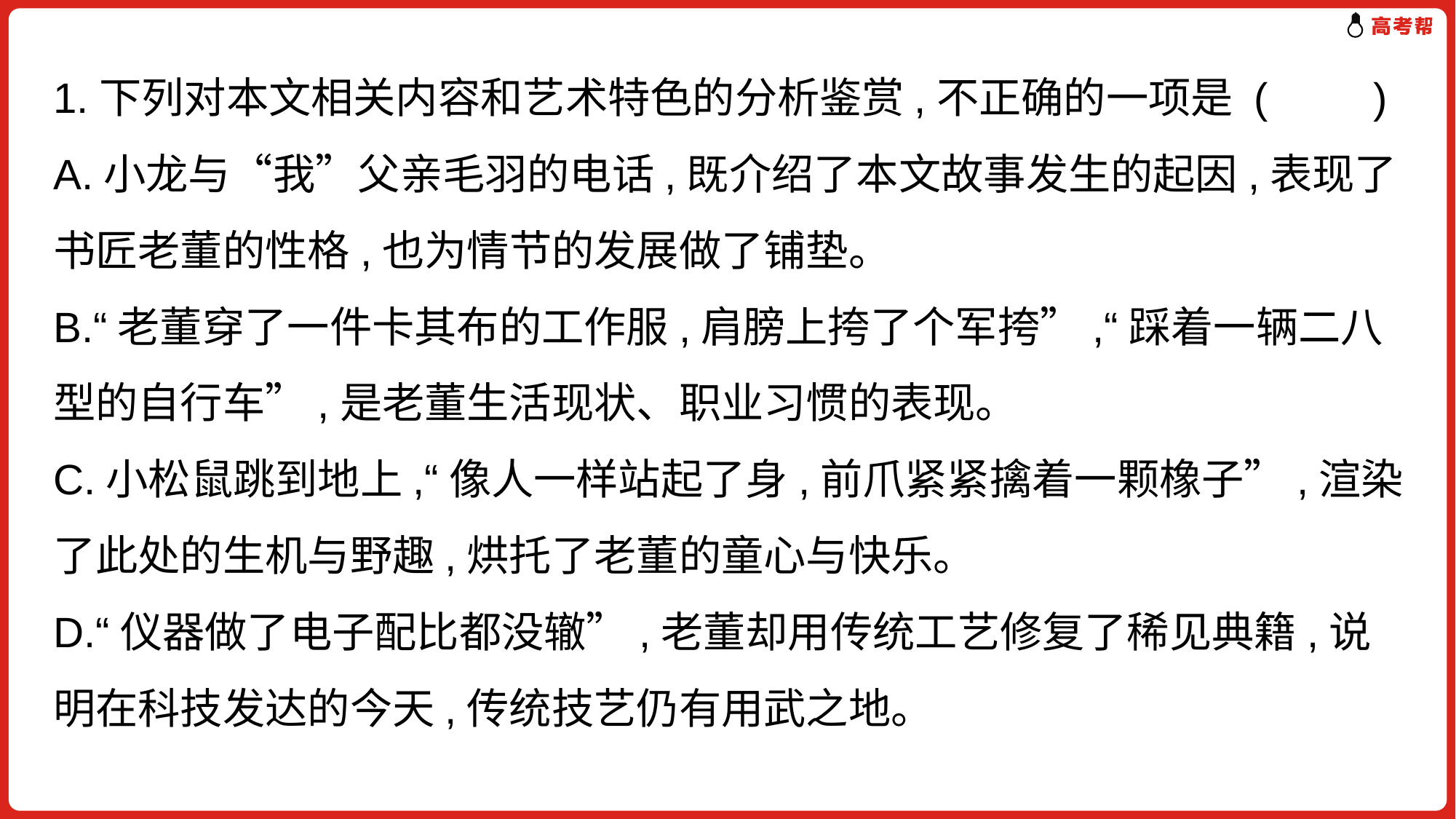

1.下列对本文相关内容和艺术特色的分析鉴赏,不正确的一项是	(　　)
A.小龙与“我”父亲毛羽的电话,既介绍了本文故事发生的起因,表现了书匠老董的性格,也为情节的发展做了铺垫。
B.“老董穿了一件卡其布的工作服,肩膀上挎了个军挎”,“踩着一辆二八型的自行车”,是老董生活现状、职业习惯的表现。
C.小松鼠跳到地上,“像人一样站起了身,前爪紧紧擒着一颗橡子”,渲染了此处的生机与野趣,烘托了老董的童心与快乐。
D.“仪器做了电子配比都没辙”,老董却用传统工艺修复了稀见典籍,说明在科技发达的今天,传统技艺仍有用武之地。